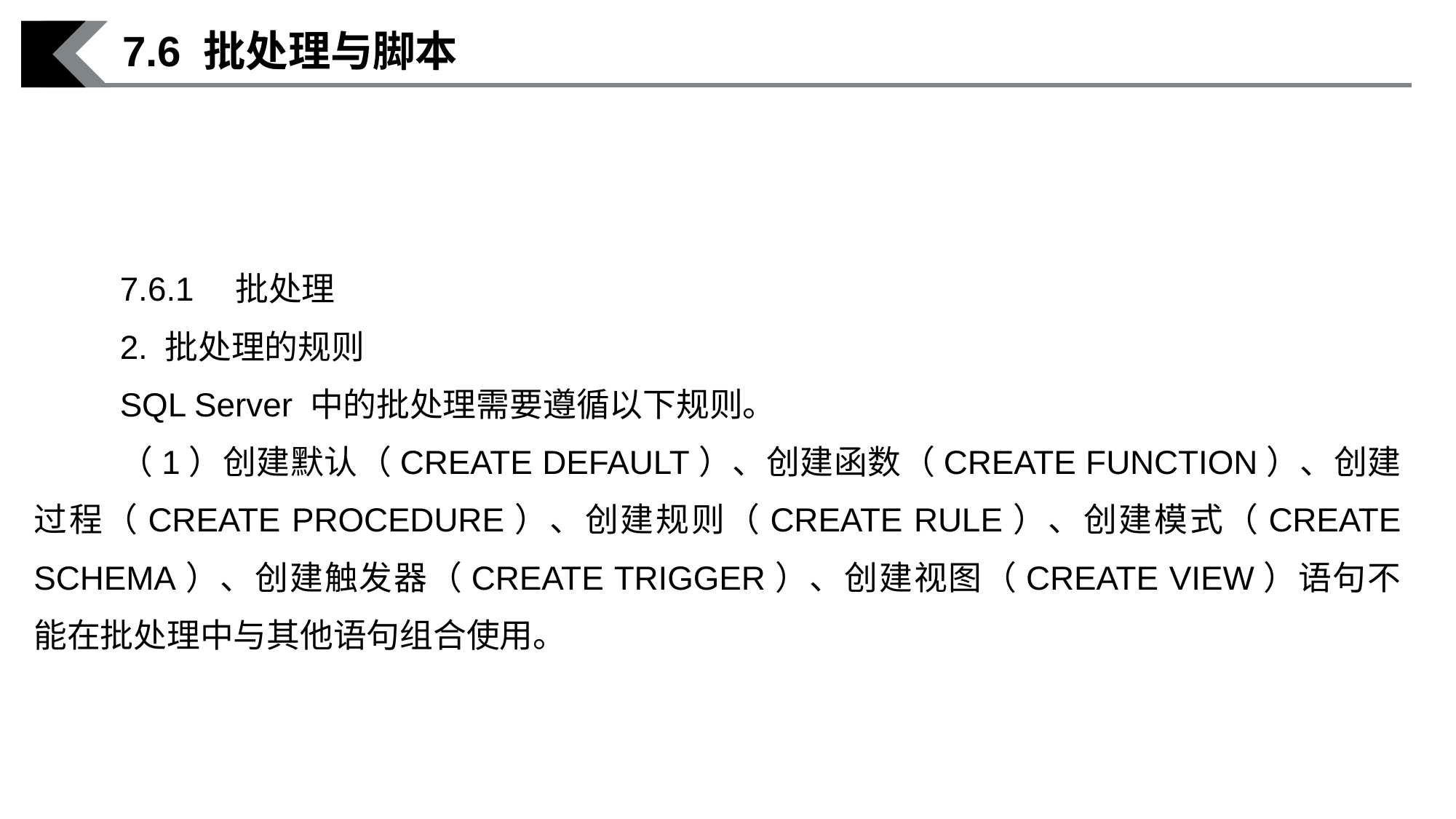

7.6 批处理与脚本
7.6.1　批处理
2. 批处理的规则
SQL Server 中的批处理需要遵循以下规则。
（1）创建默认（CREATE DEFAULT）、创建函数（CREATE FUNCTION）、创建过程（CREATE PROCEDURE）、创建规则（CREATE RULE）、创建模式（CREATE SCHEMA）、创建触发器（CREATE TRIGGER）、创建视图（CREATE VIEW）语句不能在批处理中与其他语句组合使用。